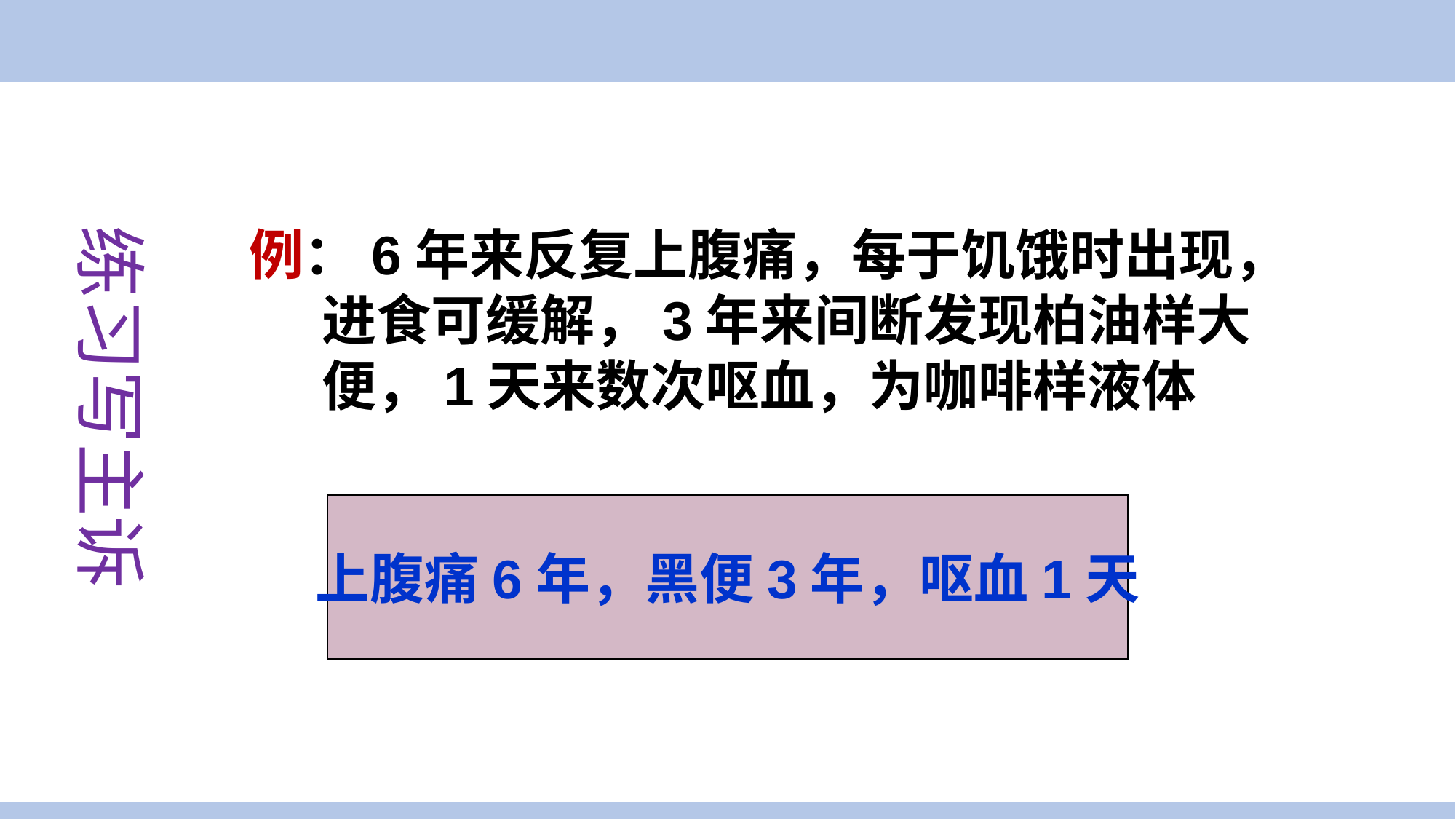

案例导入
练习写主诉

例：6年来反复上腹痛，每于饥饿时出现，进食可缓解，3年来间断发现柏油样大便，1天来数次呕血，为咖啡样液体

上腹痛6年，黑便3年，呕血1天